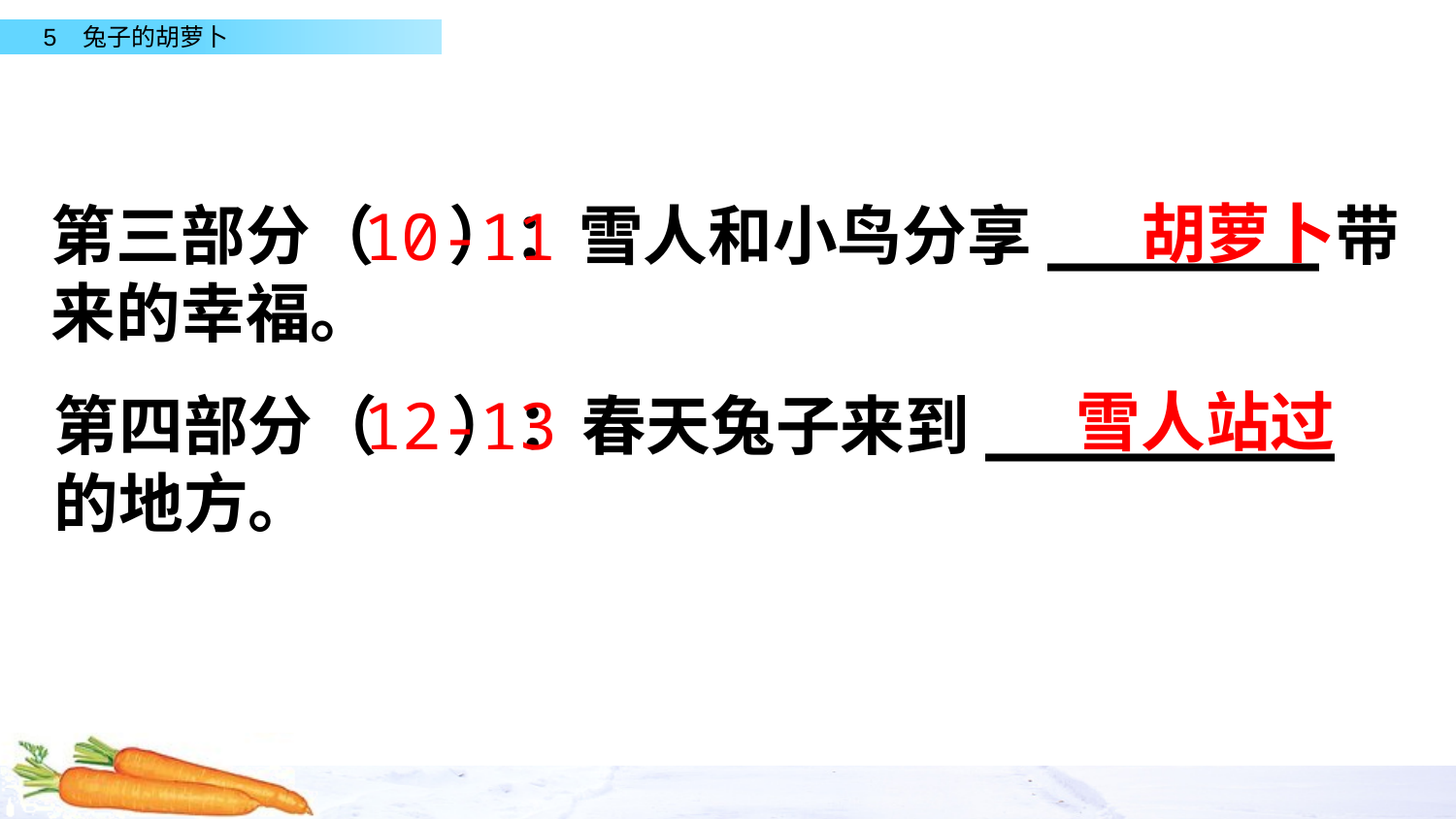

胡萝卜
第三部分（     ）：雪人和小鸟分享_______带来的幸福。
10-11
雪人站过
第四部分（     ）：春天兔子来到_________的地方。
12-13